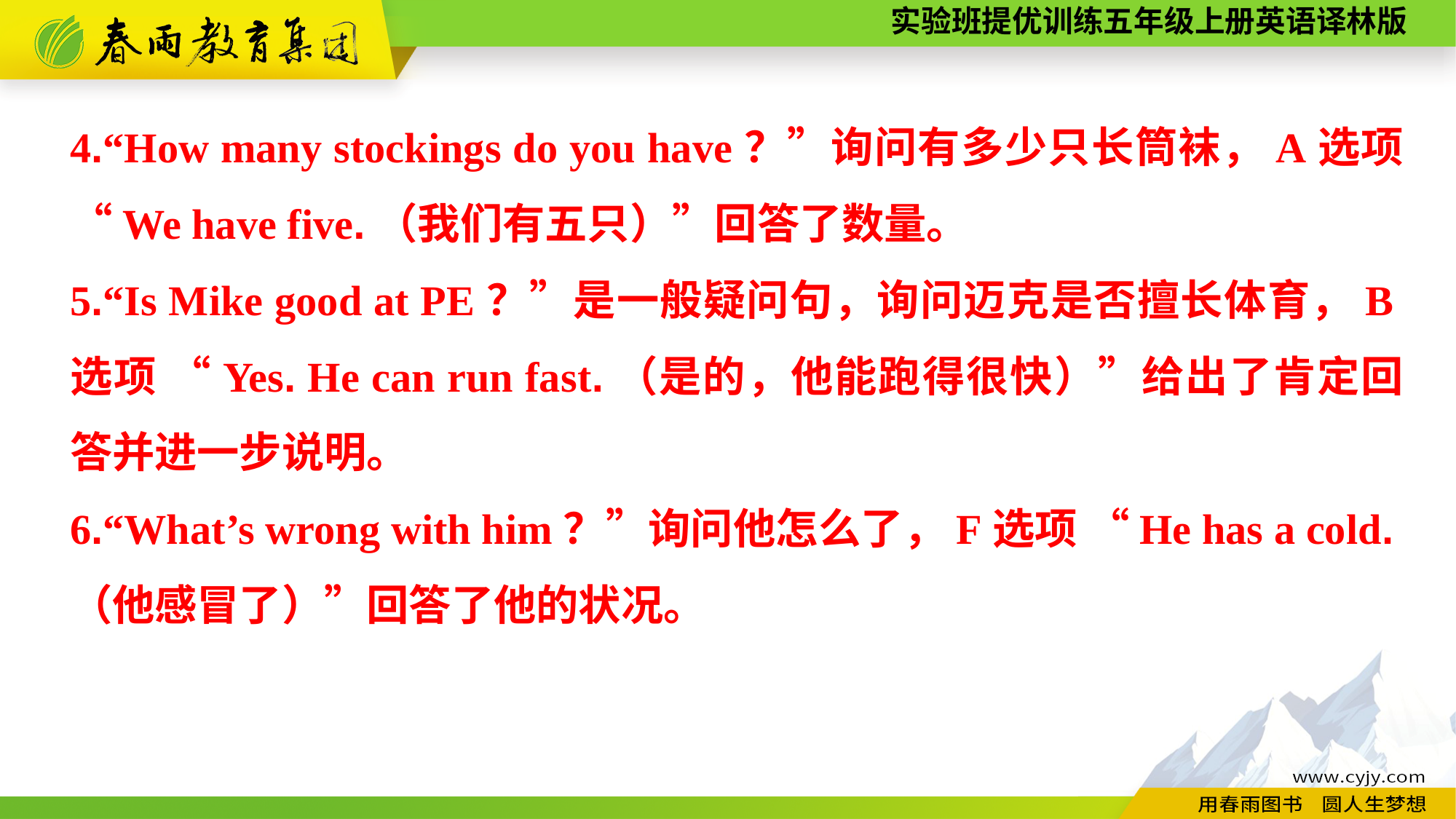

4.“How many stockings do you have？”询问有多少只长筒袜，A选项 “We have five.（我们有五只）”回答了数量。
5.“Is Mike good at PE？”是一般疑问句，询问迈克是否擅长体育，B选项 “Yes. He can run fast.（是的，他能跑得很快）”给出了肯定回答并进一步说明。
6.“What’s wrong with him？”询问他怎么了，F选项 “He has a cold.（他感冒了）”回答了他的状况。